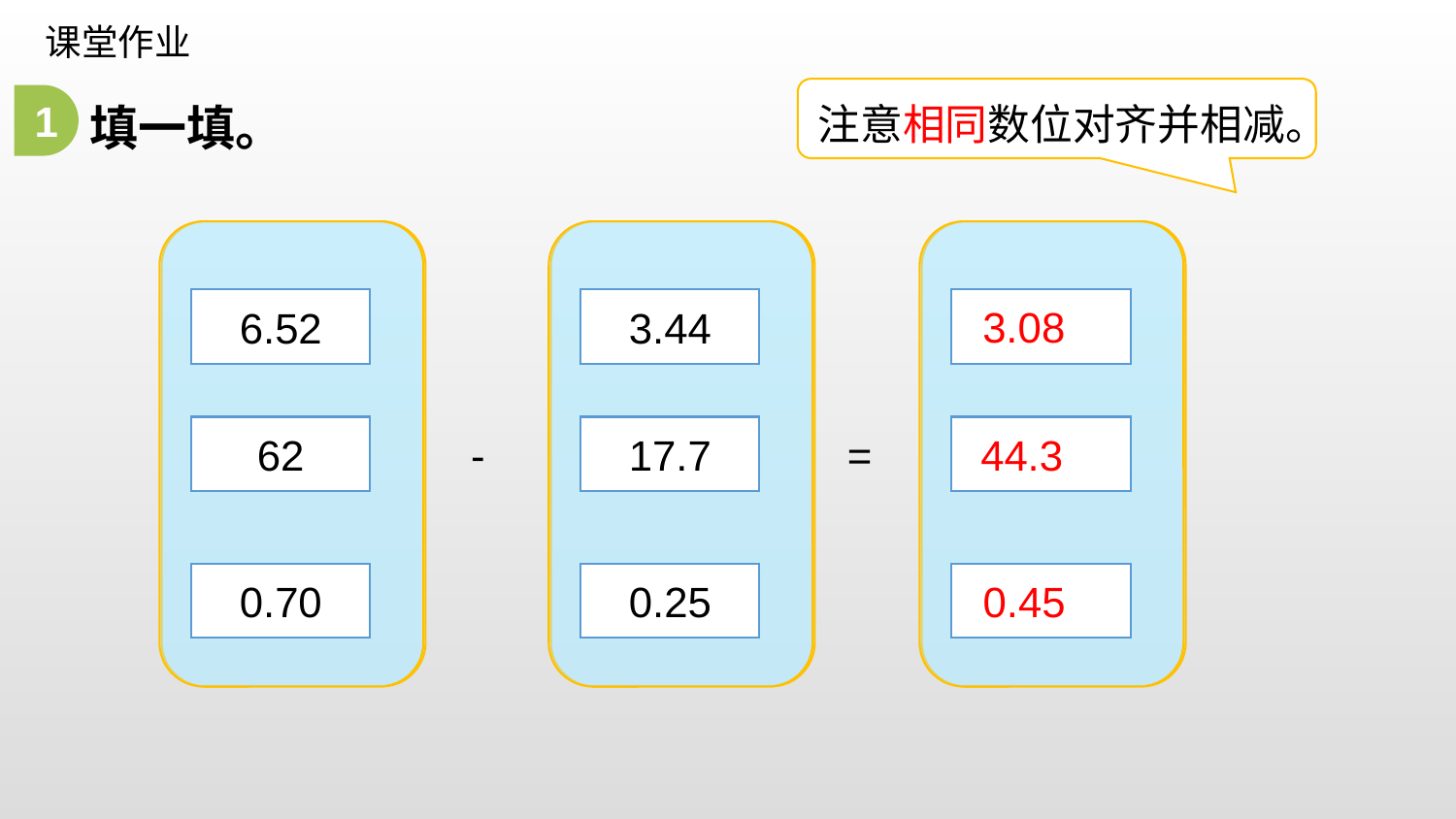

课堂作业
填一填。
注意相同数位对齐并相减。

1

6.52
3.44

62
-
17.7
=

0.70
0.25

3.08
44.3
0.45